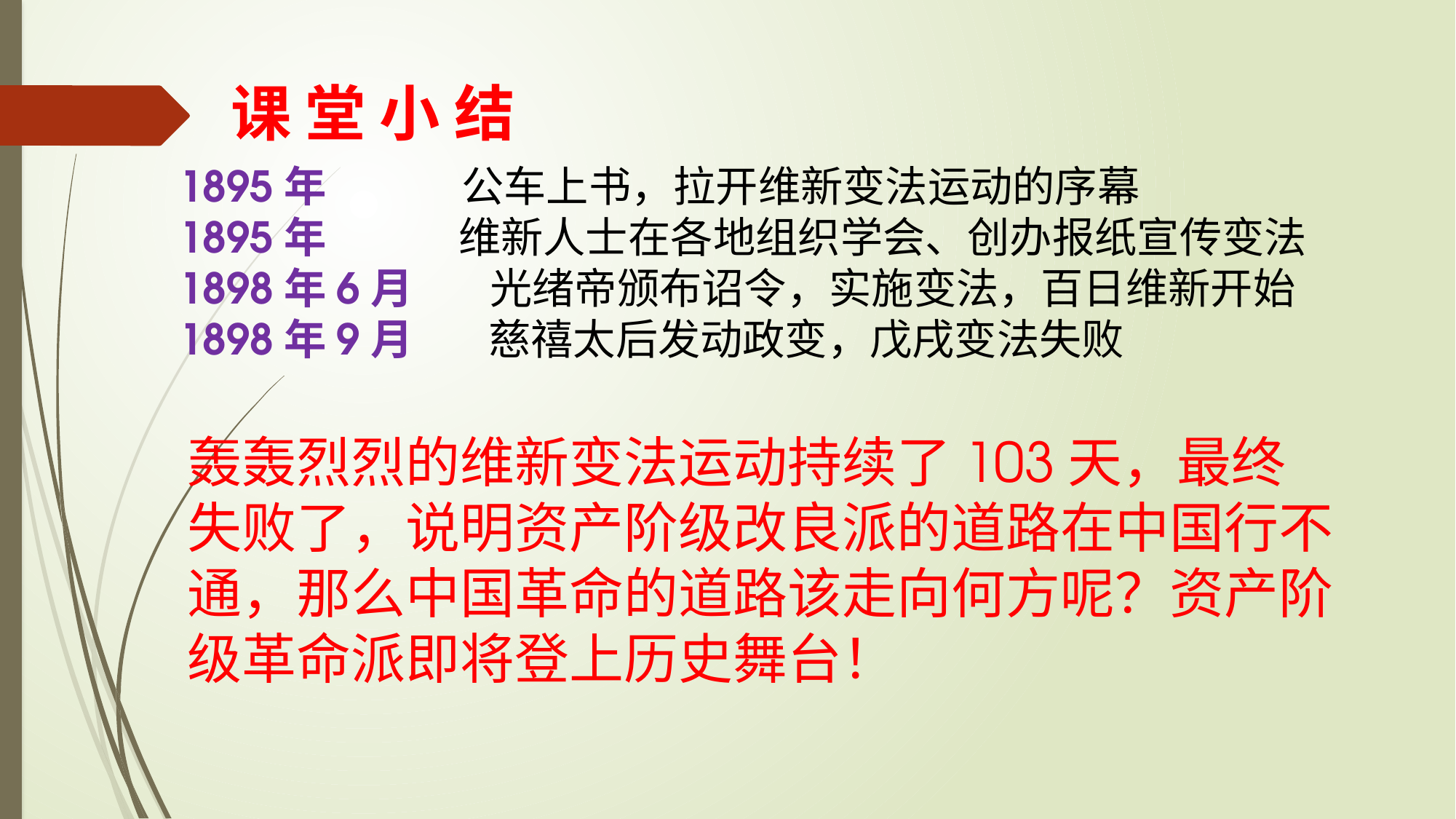

课 堂 小 结
1895年              公车上书，拉开维新变法运动的序幕
1895年              维新人士在各地组织学会、创办报纸宣传变法
1898年6月        光绪帝颁布诏令，实施变法，百日维新开始
1898年9月        慈禧太后发动政变，戊戌变法失败

轰轰烈烈的维新变法运动持续了103天，最终失败了，说明资产阶级改良派的道路在中国行不通，那么中国革命的道路该走向何方呢？资产阶级革命派即将登上历史舞台！